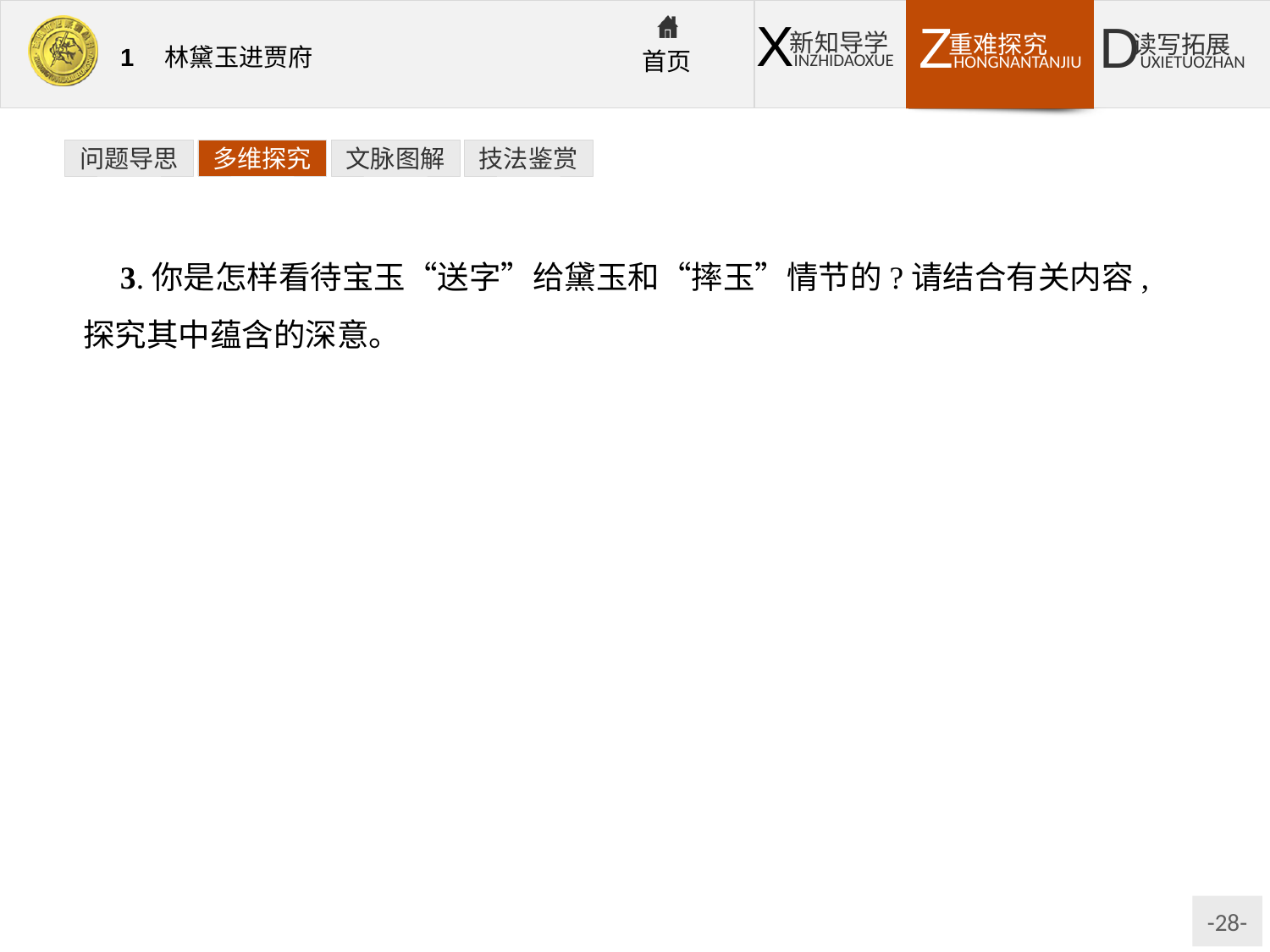

问题导思
多维探究
文脉图解
技法鉴赏
3.你是怎样看待宝玉“送字”给黛玉和“摔玉”情节的?请结合有关内容,探究其中蕴含的深意。
提示:“送字”和“摔玉”是贾宝玉男女平等思想的体现,也是其叛逆性格的突出表现。字,一般是男子名字的专属,宝玉给黛玉送字,表面上是宝玉对黛玉美貌的赞美,实际上是宝玉男女平等思想的体现。“摔玉”是因黛玉的“与众各别”的美引起的,在宝玉看来,神仙似的黛玉应该有“通灵宝玉”,但她竟然没有。于是宝玉顿时痴病发作,把自己与生俱来的“宝玉”狠命摔去。“摔玉”写出了黛玉的美,写出了宝玉的“痴”。“玉”是天命的象征,宝玉的“摔玉”正表现出他对天命的反抗,对世俗的鄙弃,对礼教的蔑视。